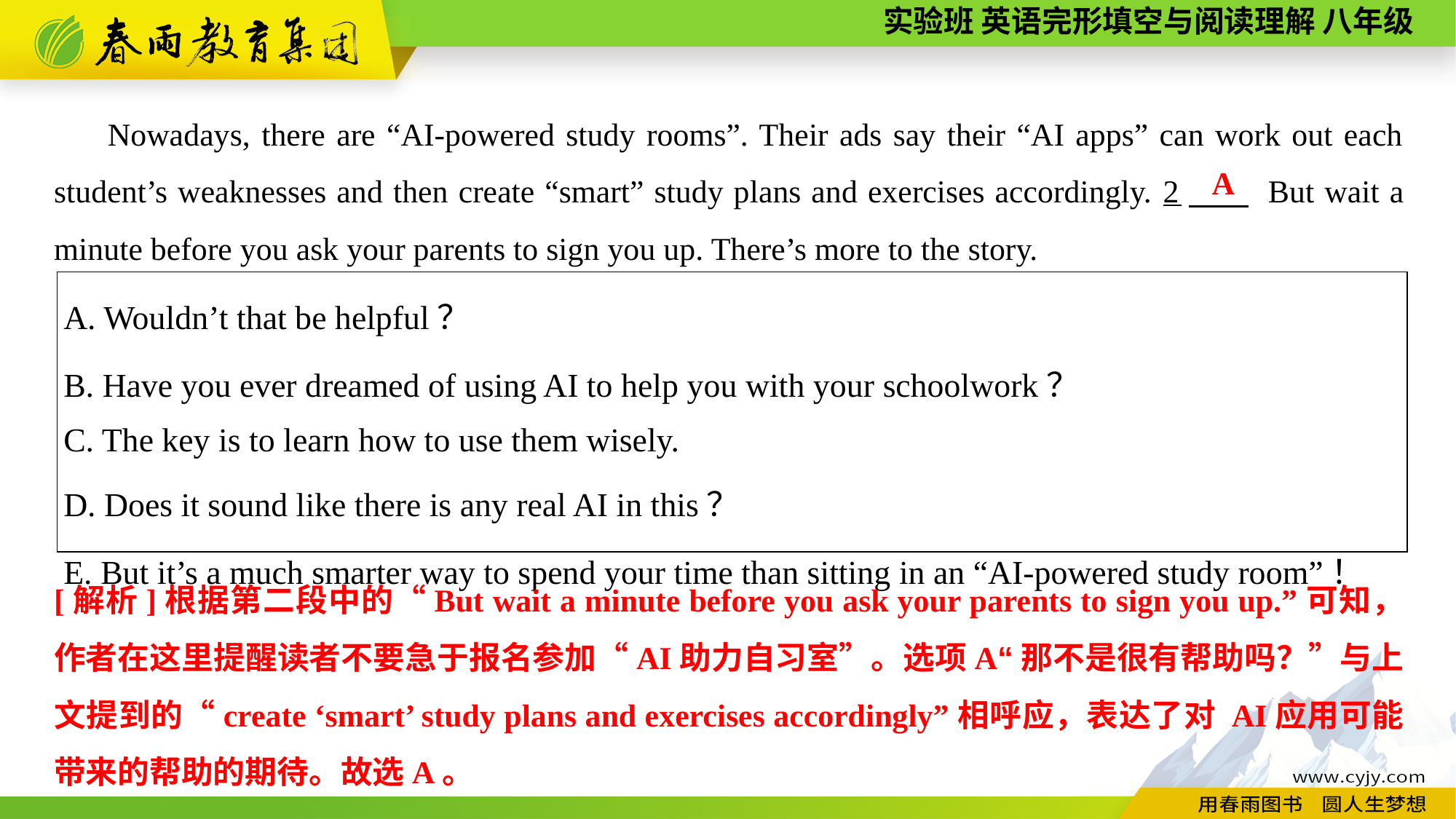

Nowadays, there are “AI-powered study rooms”. Their ads say their “AI apps” can work out each student’s weaknesses and then create “smart” study plans and exercises accordingly. 2　    But wait a minute before you ask your parents to sign you up. There’s more to the story.
A
| A. Wouldn’t that be helpful？ B. Have you ever dreamed of using AI to help you with your schoolwork？ C. The key is to learn how to use them wisely. D. Does it sound like there is any real AI in this？ E. But it’s a much smarter way to spend your time than sitting in an “AI-powered study room”！ |
| --- |
[解析]根据第二段中的“But wait a minute before you ask your parents to sign you up.”可知，作者在这里提醒读者不要急于报名参加“AI助力自习室”。选项A“那不是很有帮助吗？”与上文提到的“create ‘smart’ study plans and exercises accordingly”相呼应，表达了对 AI应用可能带来的帮助的期待。故选A。